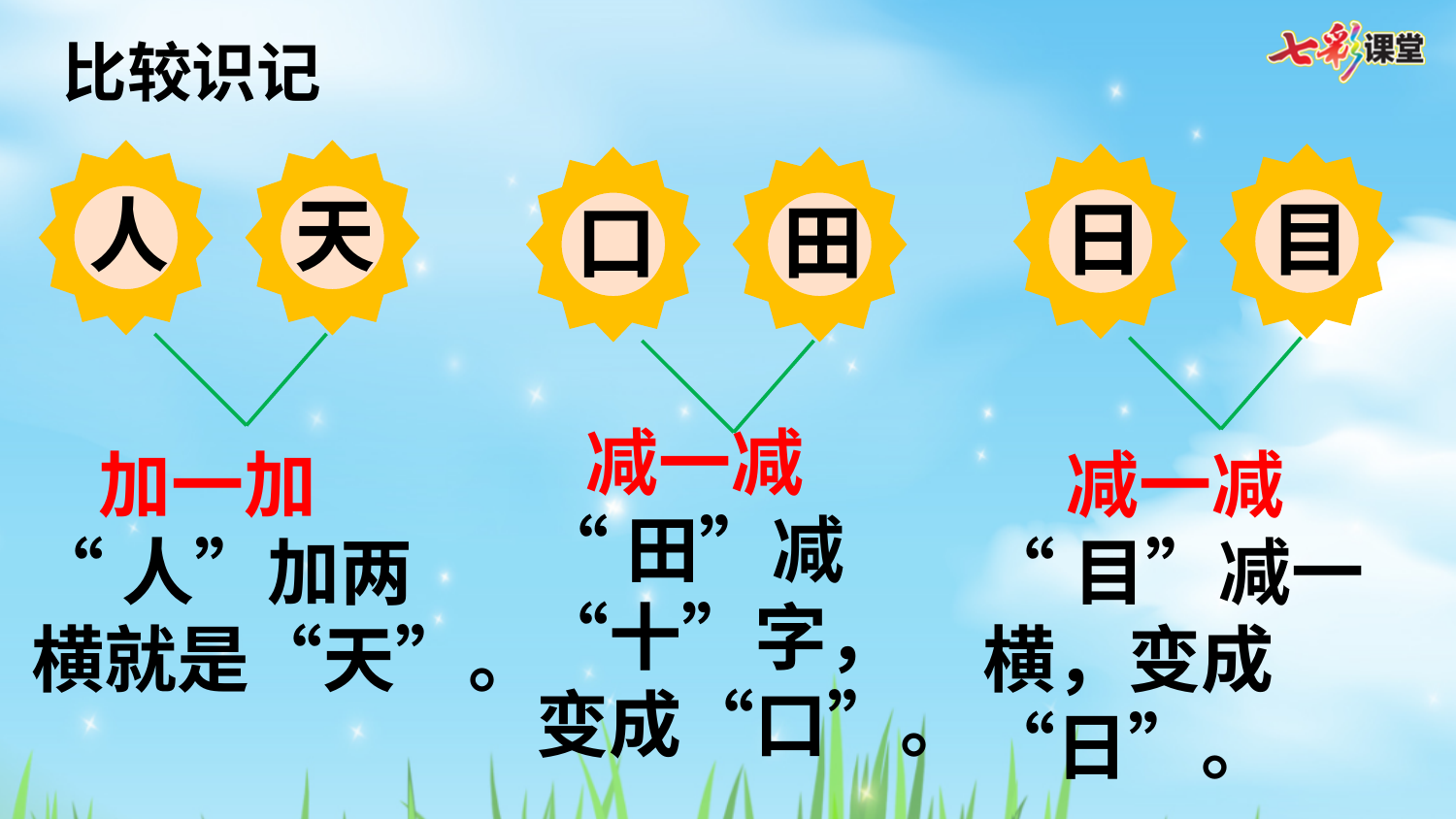

比较识记

人

天

日

目

口

田
  减一减
“田”减“十”字，变成“口”。
   加一加
“人”加两横就是“天”。
    减一减
“目”减一横，变成“日”。